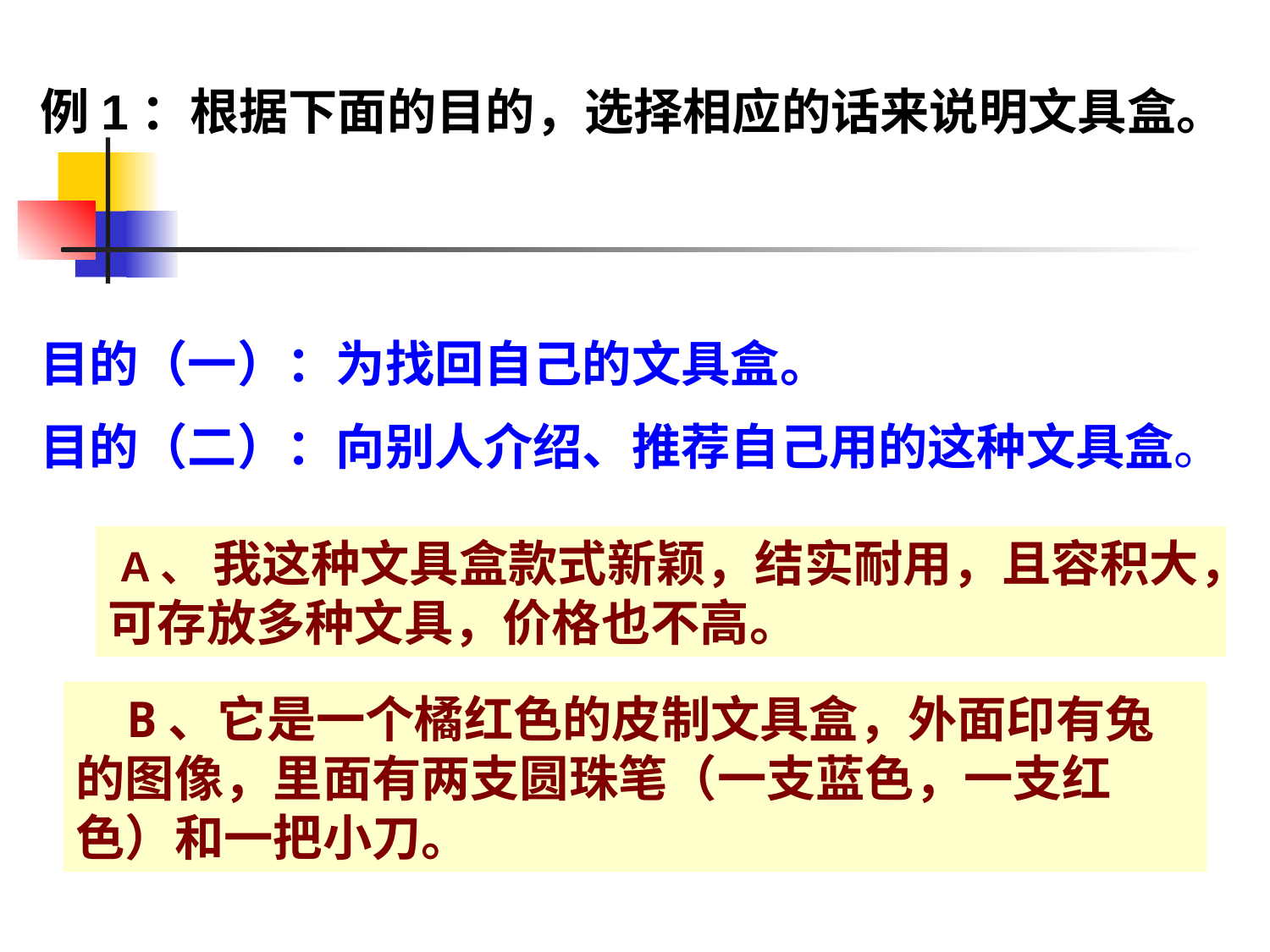

例1：根据下面的目的，选择相应的话来说明文具盒。

目的（一）：为找回自己的文具盒。
目的（二）：向别人介绍、推荐自己用的这种文具盒。
#

 A、 我这种文具盒款式新颖，结实耐用，且容积大，可存放多种文具，价格也不高。
  B、它是一个橘红色的皮制文具盒，外面印有兔的图像，里面有两支圆珠笔（一支蓝色，一支红色）和一把小刀。